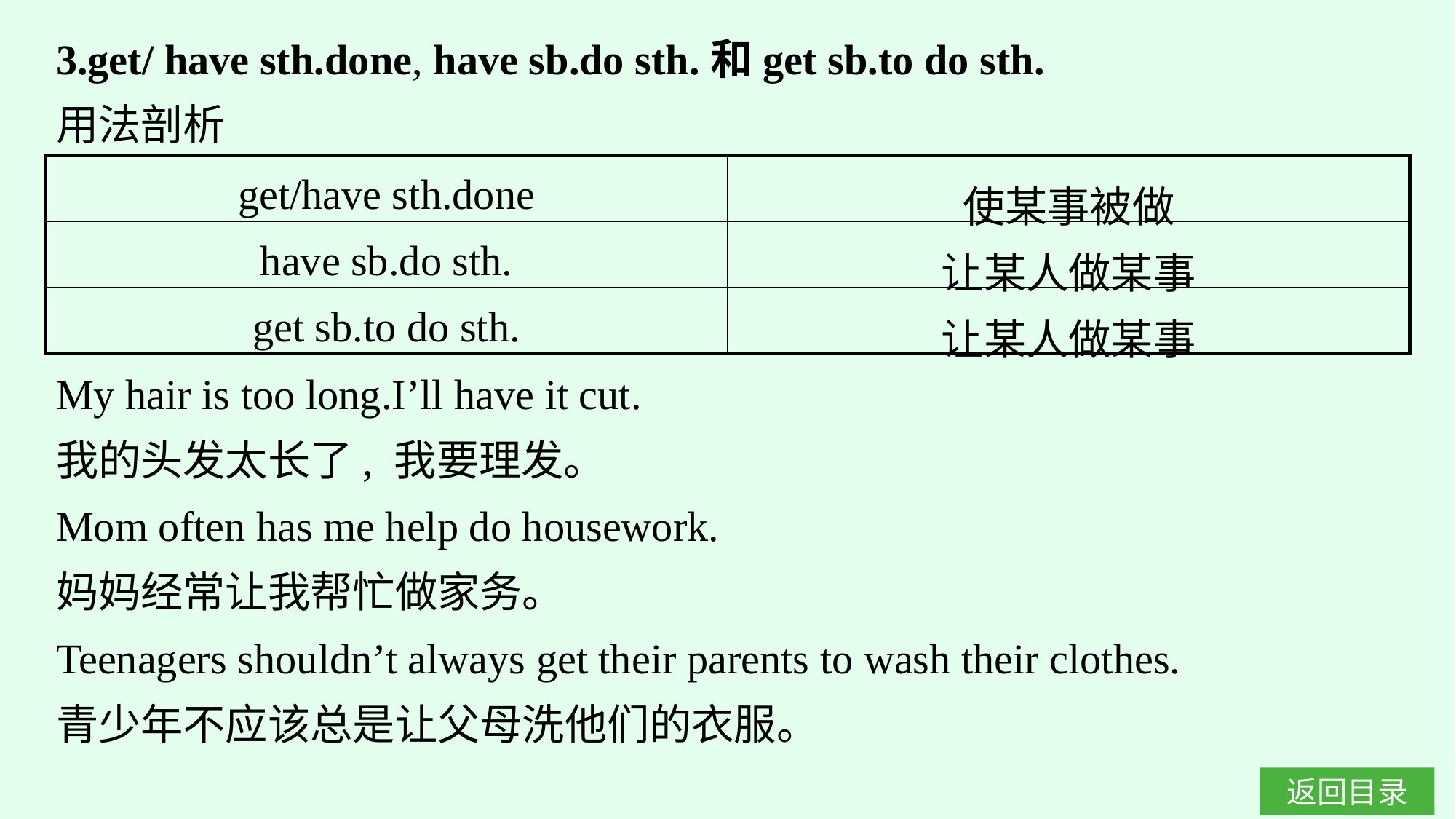

3.get/ have sth.done, have sb.do sth.和get sb.to do sth.
用法剖析
| get/have sth.done | 使某事被做 |
| --- | --- |
| have sb.do sth. | 让某人做某事 |
| get sb.to do sth. | 让某人做某事 |
My hair is too long.I’ll have it cut.
我的头发太长了, 我要理发。
Mom often has me help do housework.
妈妈经常让我帮忙做家务。
Teenagers shouldn’t always get their parents to wash their clothes.
青少年不应该总是让父母洗他们的衣服。